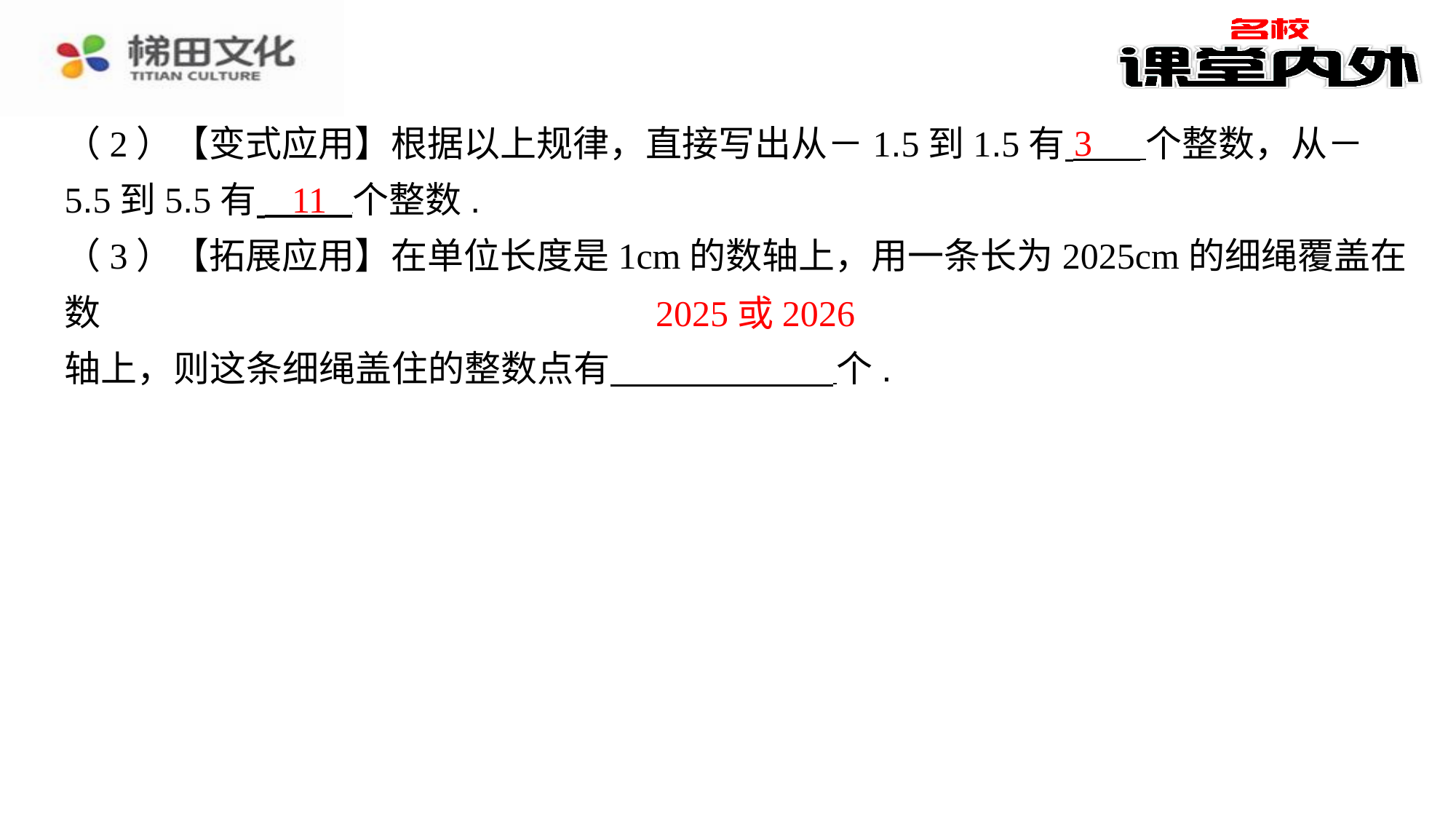

​　3
（2）【变式应用】根据以上规律，直接写出从－1.5到1.5有            个整数，从－
5.5到5.5有               个整数.
（3）【拓展应用】在单位长度是1cm的数轴上，用一条长为2025cm的细绳覆盖在数
轴上，则这条细绳盖住的整数点有                                  个.
​　11
​　2025或2026